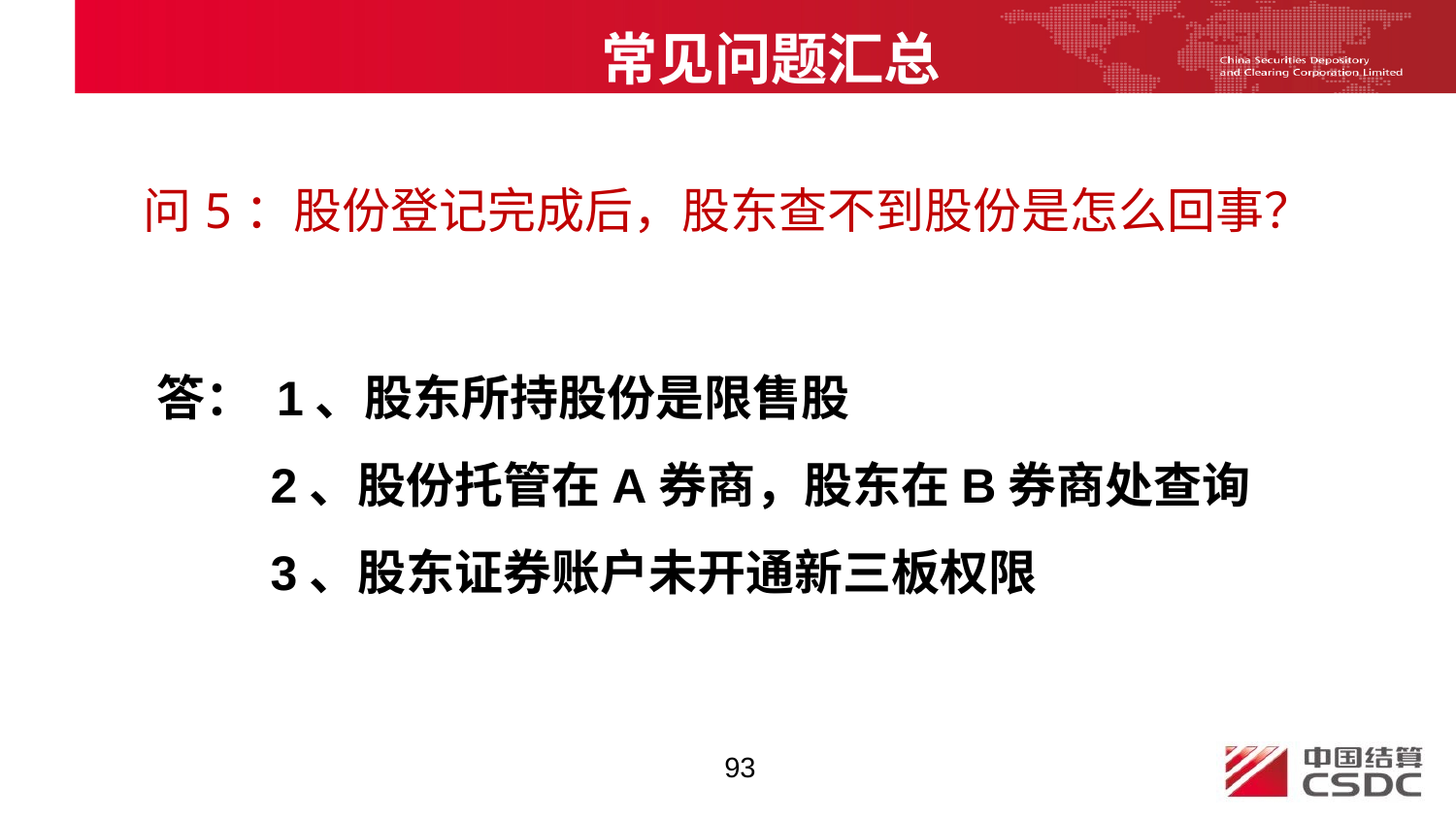

常见问题汇总
问5：股份登记完成后，股东查不到股份是怎么回事？
 答： 1、股东所持股份是限售股
          2、股份托管在A券商，股东在B券商处查询
          3、股东证券账户未开通新三板权限
93